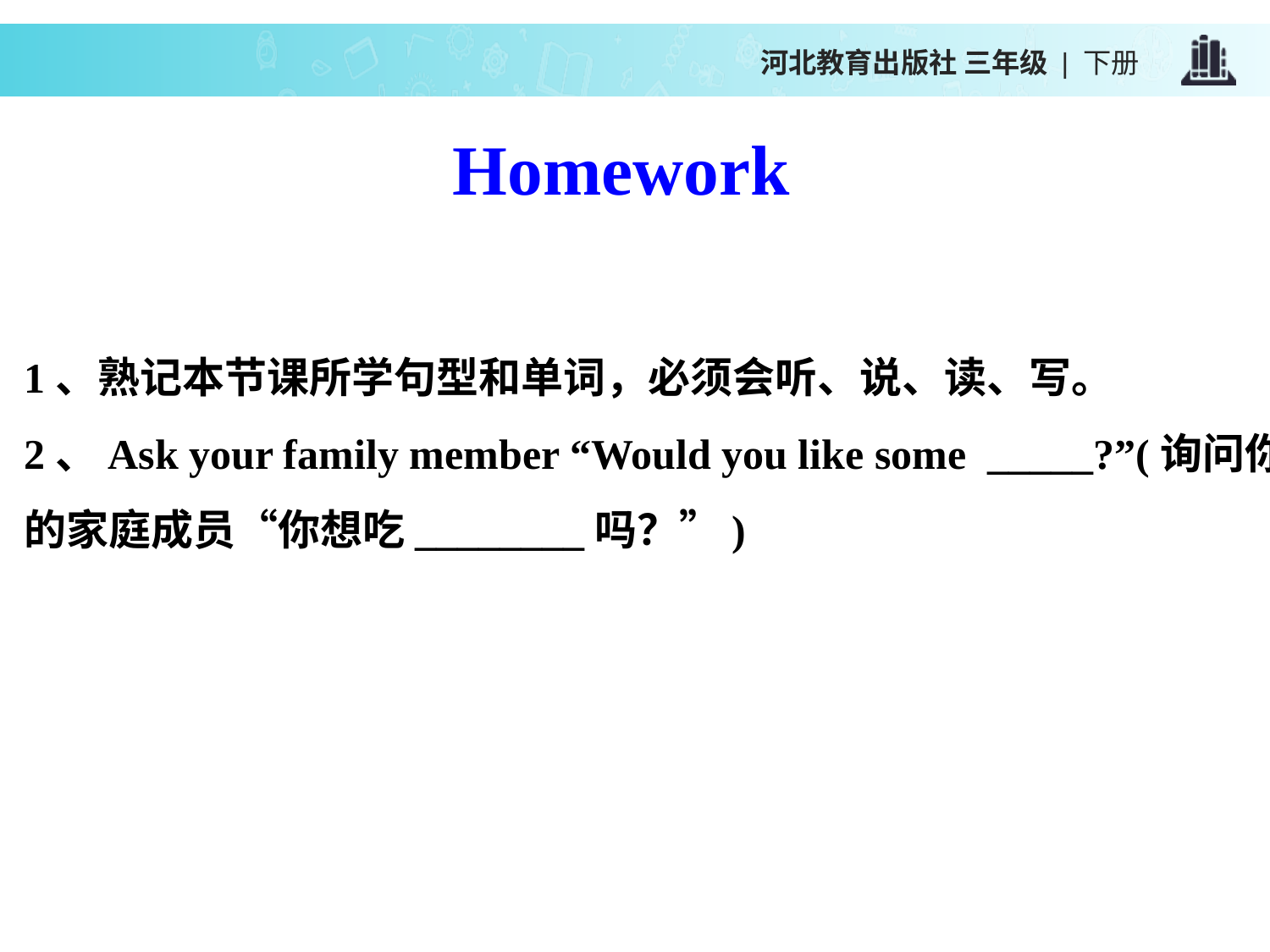

河北教育出版社 三年级 | 下册
Homework

1、熟记本节课所学句型和单词，必须会听、说、读、写。
2、Ask your family member “Would you like some  _____?”(询问你的家庭成员“你想吃________吗？”)